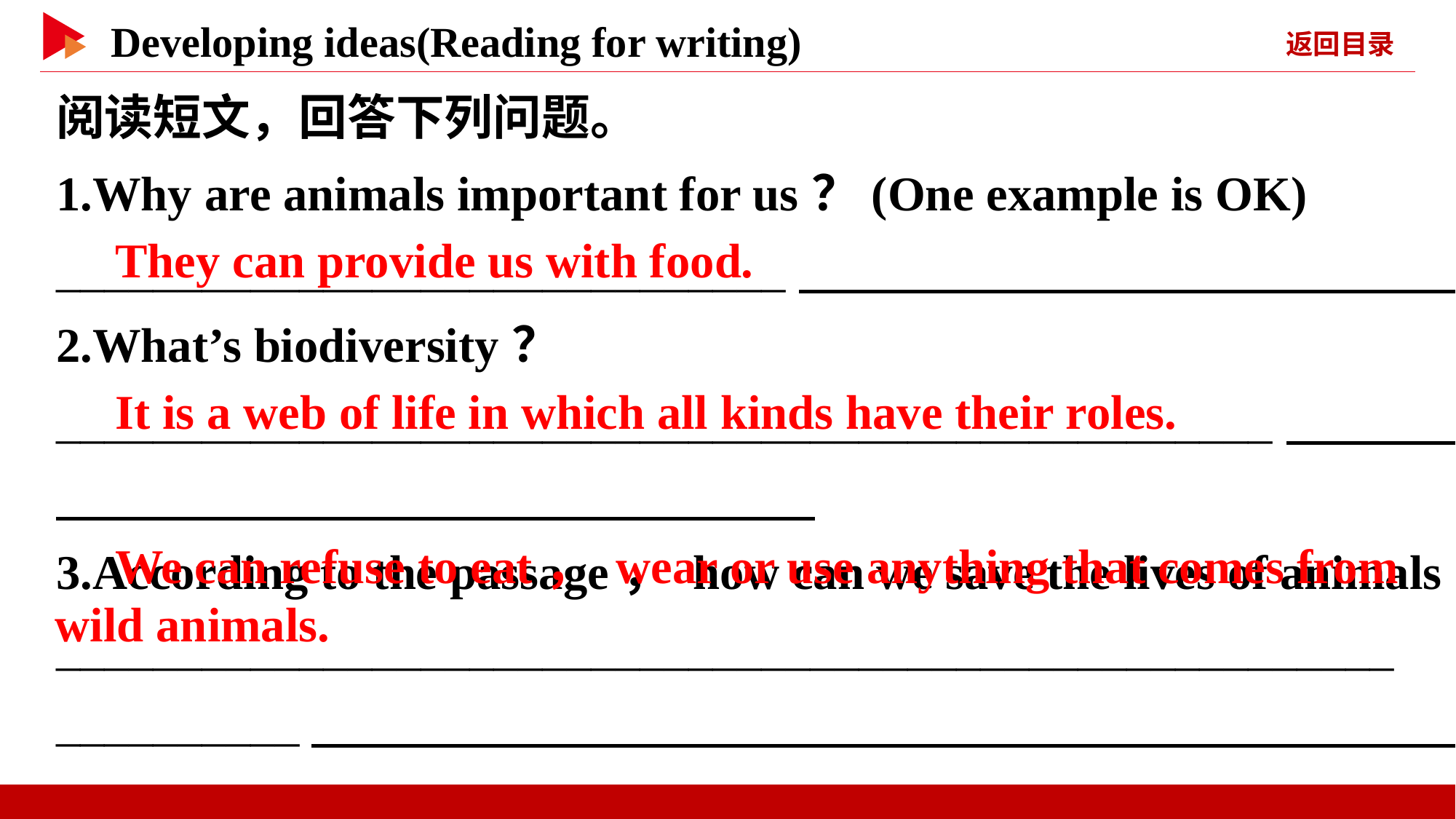

阅读短文，回答下列问题。
1.Why are animals important for us？(One example is OK)
______________________________
2.What’s biodiversity？
__________________________________________________
3.According to the passage， how can we save the lives of animals？
_______________________________________________________
__________
　They can provide us with food.
　It is a web of life in which all kinds have their roles.
　We can refuse to eat， wear or use anything that comes from
wild animals.